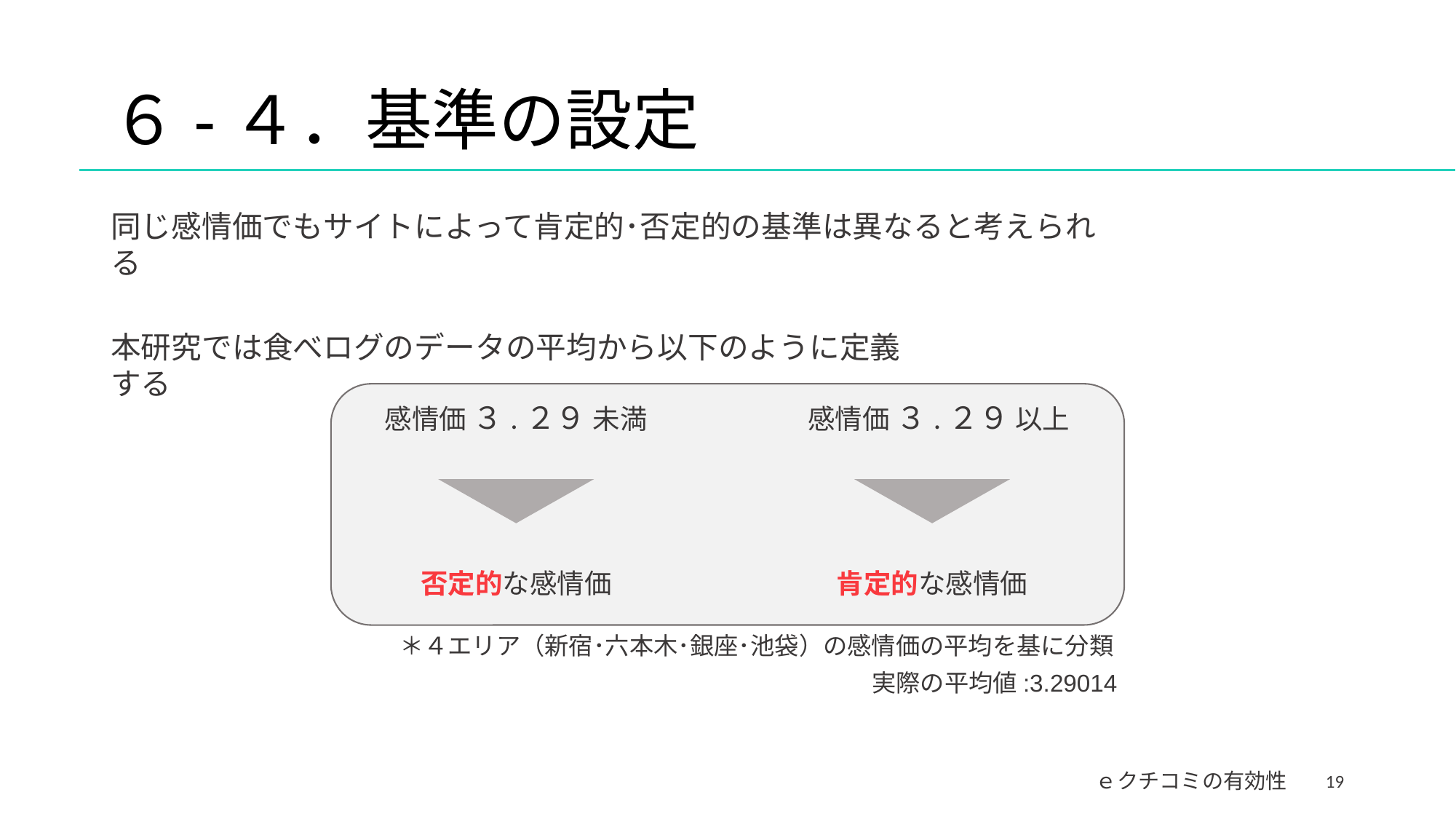

# ６-４．基準の設定
同じ感情価でもサイトによって肯定的･否定的の基準は異なると考えられる
本研究では食べログのデータの平均から以下のように定義する

感情価 ３.２９ 未満

否定的な感情価
感情価 ３.２９ 以上

肯定的な感情価
＊４エリア（新宿･六本木･銀座･池袋）の感情価の平均を基に分類
実際の平均値:3.29014
19
ｅクチコミの有効性